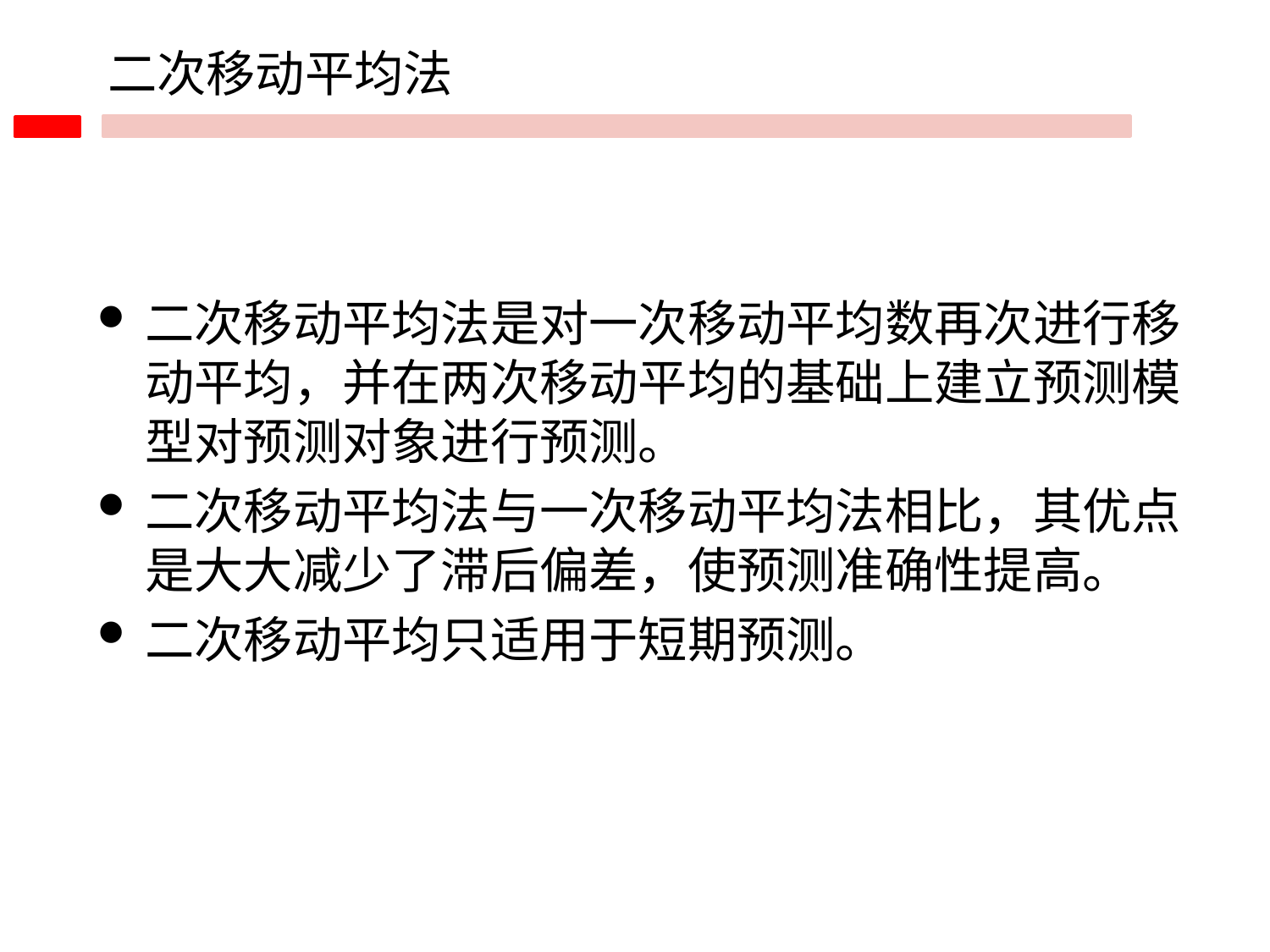

二次移动平均法
二次移动平均法是对一次移动平均数再次进行移动平均，并在两次移动平均的基础上建立预测模型对预测对象进行预测。
二次移动平均法与一次移动平均法相比，其优点是大大减少了滞后偏差，使预测准确性提高。
二次移动平均只适用于短期预测。